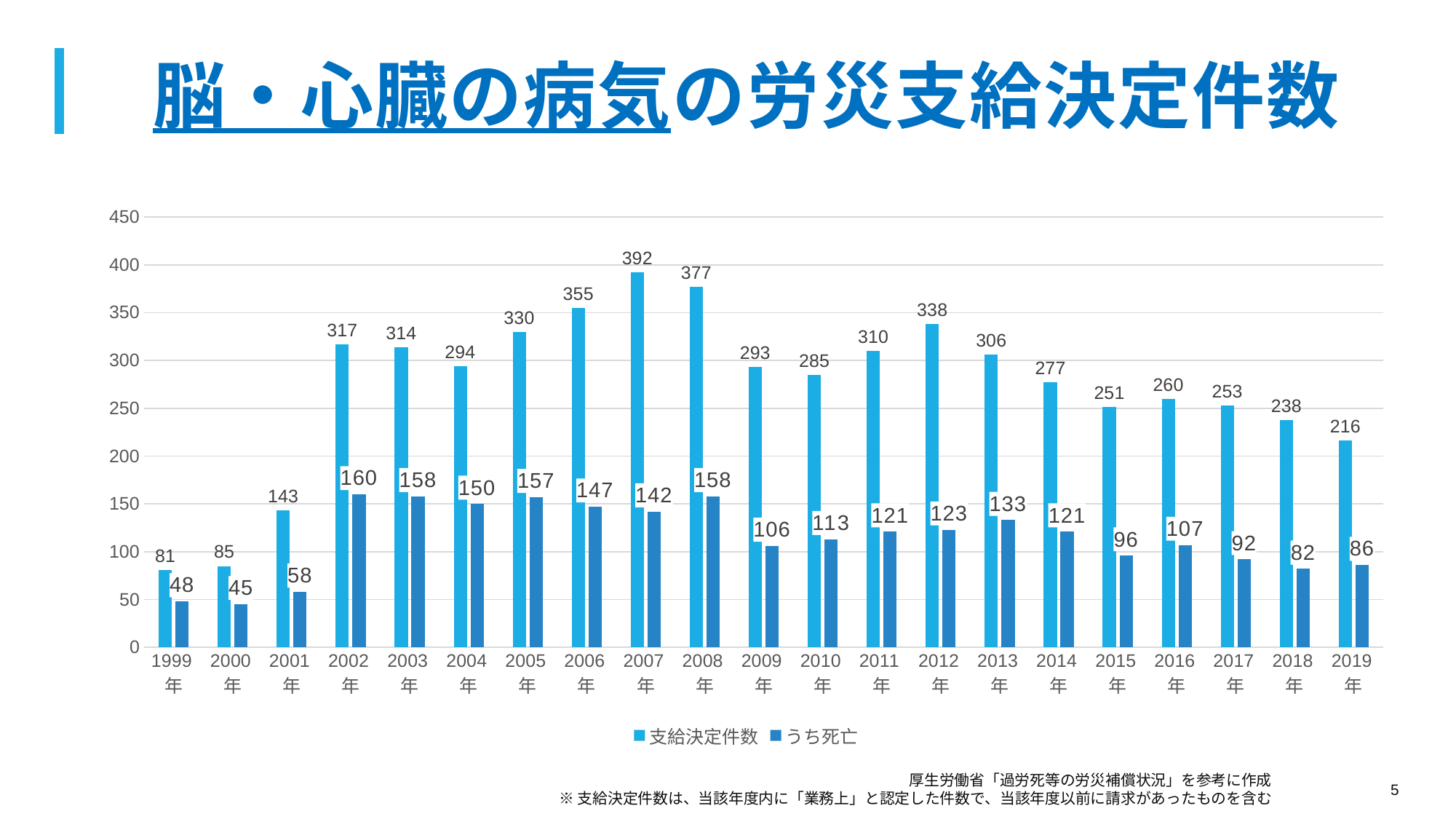

# 脳・心臓の病気の労災支給決定件数

### Chart

| Category | 支給決定件数 | うち死亡 |
|---|---|---|
| 1999年 | 81.0 | 48.0 |
| 2000年 | 85.0 | 45.0 |
| 2001年 | 143.0 | 58.0 |
| 2002年 | 317.0 | 160.0 |
| 2003年 | 314.0 | 158.0 |
| 2004年 | 294.0 | 150.0 |
| 2005年 | 330.0 | 157.0 |
| 2006年 | 355.0 | 147.0 |
| 2007年 | 392.0 | 142.0 |
| 2008年 | 377.0 | 158.0 |
| 2009年 | 293.0 | 106.0 |
| 2010年 | 285.0 | 113.0 |
| 2011年 | 310.0 | 121.0 |
| 2012年 | 338.0 | 123.0 |
| 2013年 | 306.0 | 133.0 |
| 2014年 | 277.0 | 121.0 |
| 2015年 | 251.0 | 96.0 |
| 2016年 | 260.0 | 107.0 |
| 2017年 | 253.0 | 92.0 |
| 2018年 | 238.0 | 82.0 |
| 2019年 | 216.0 | 86.0 |
 厚生労働省「過労死等の労災補償状況」を参考に作成
※支給決定件数は、当該年度内に「業務上」と認定した件数で、当該年度以前に請求があったものを含む
5